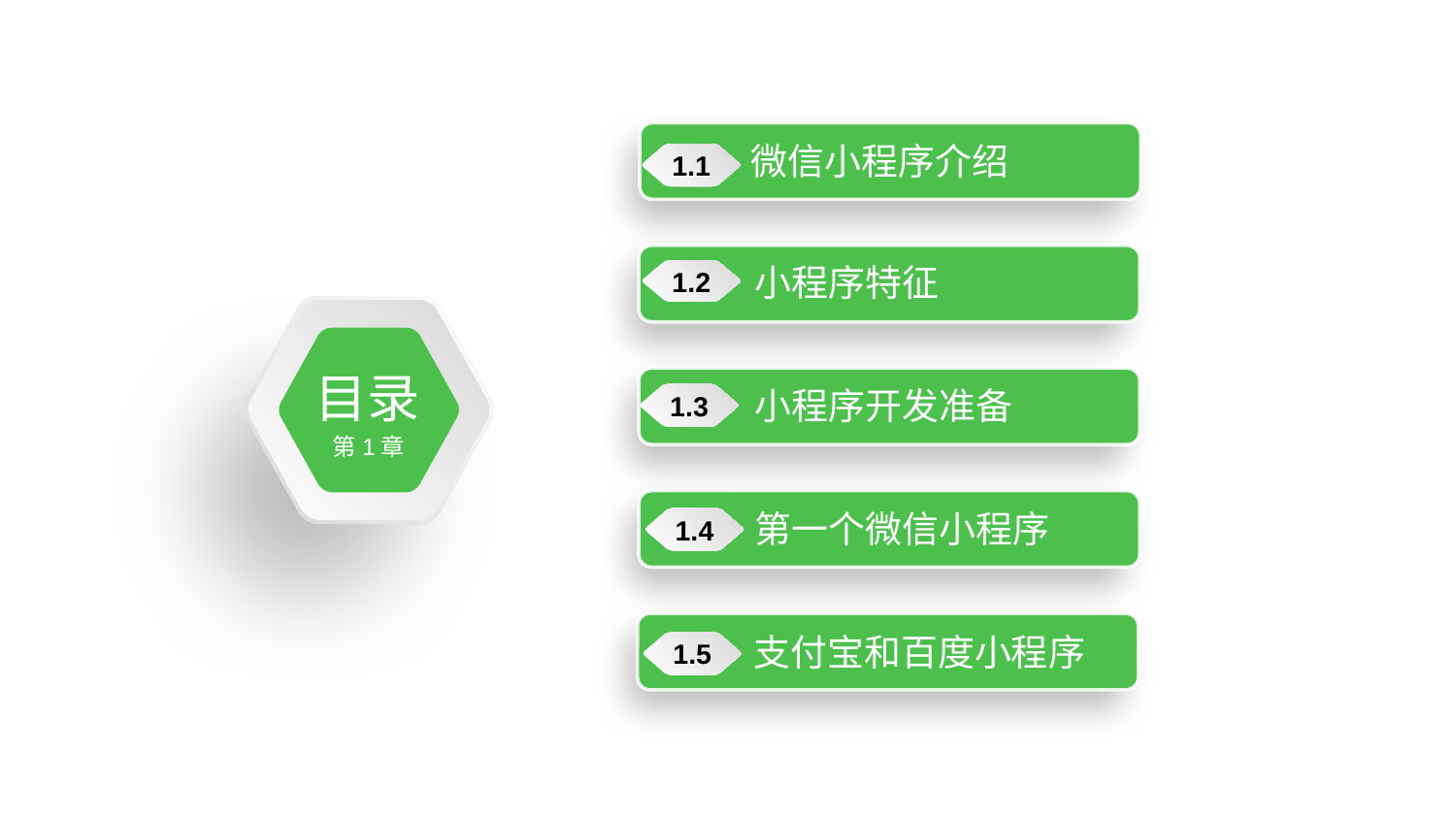

微信小程序介绍
1.1

小程序特征
1.2

目录
第1章

小程序开发准备
1.3

第一个微信小程序
1.4

支付宝和百度小程序
1.5